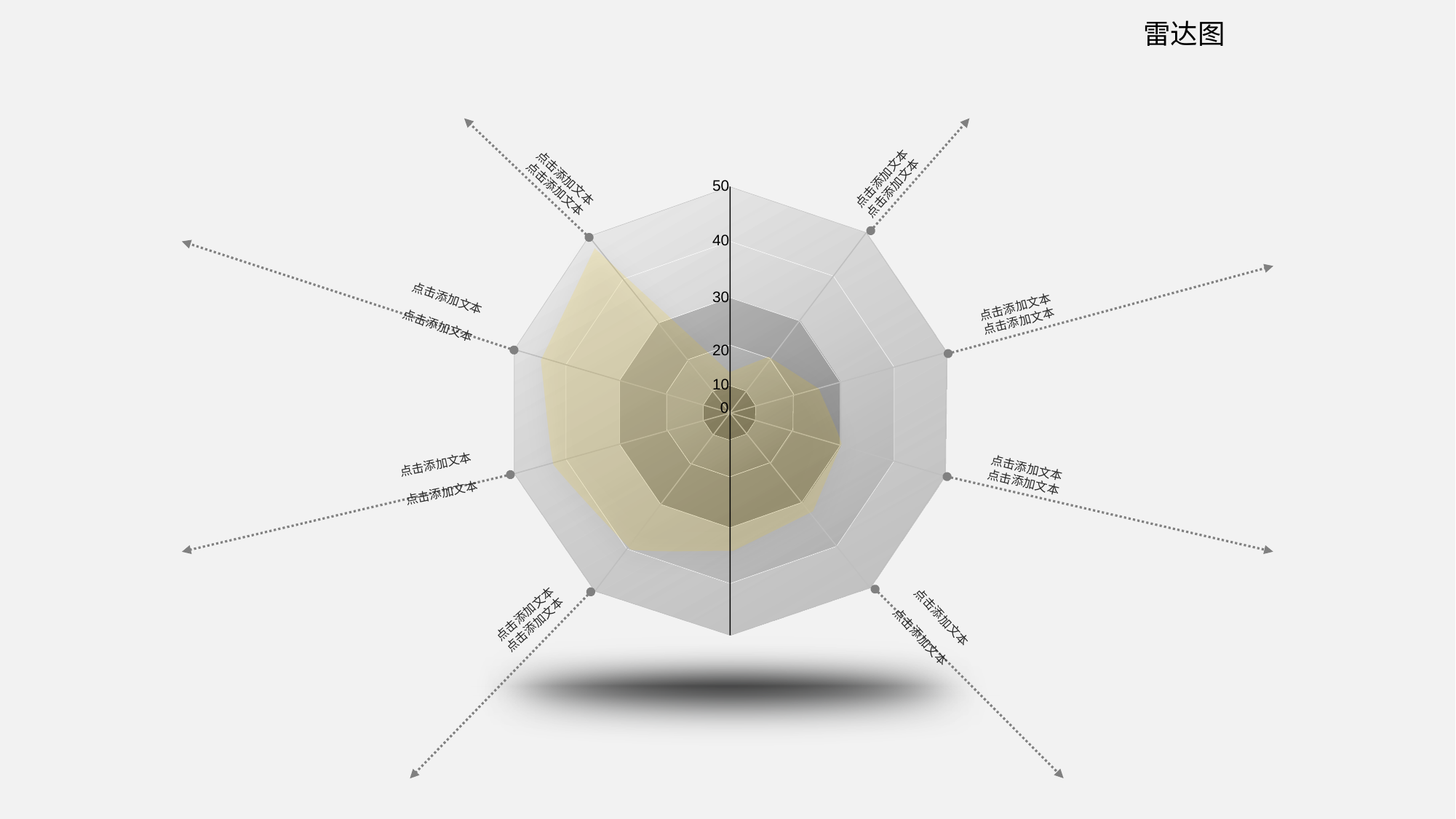

雷达图

点击添加文本
点击添加文本
点击添加文本
点击添加文本
50

40

30
点击添加文本
点击添加文本
点击添加文本
点击添加文本

20

10

0

点击添加文本
点击添加文本
点击添加文本
点击添加文本

点击添加文本
点击添加文本
点击添加文本
点击添加文本